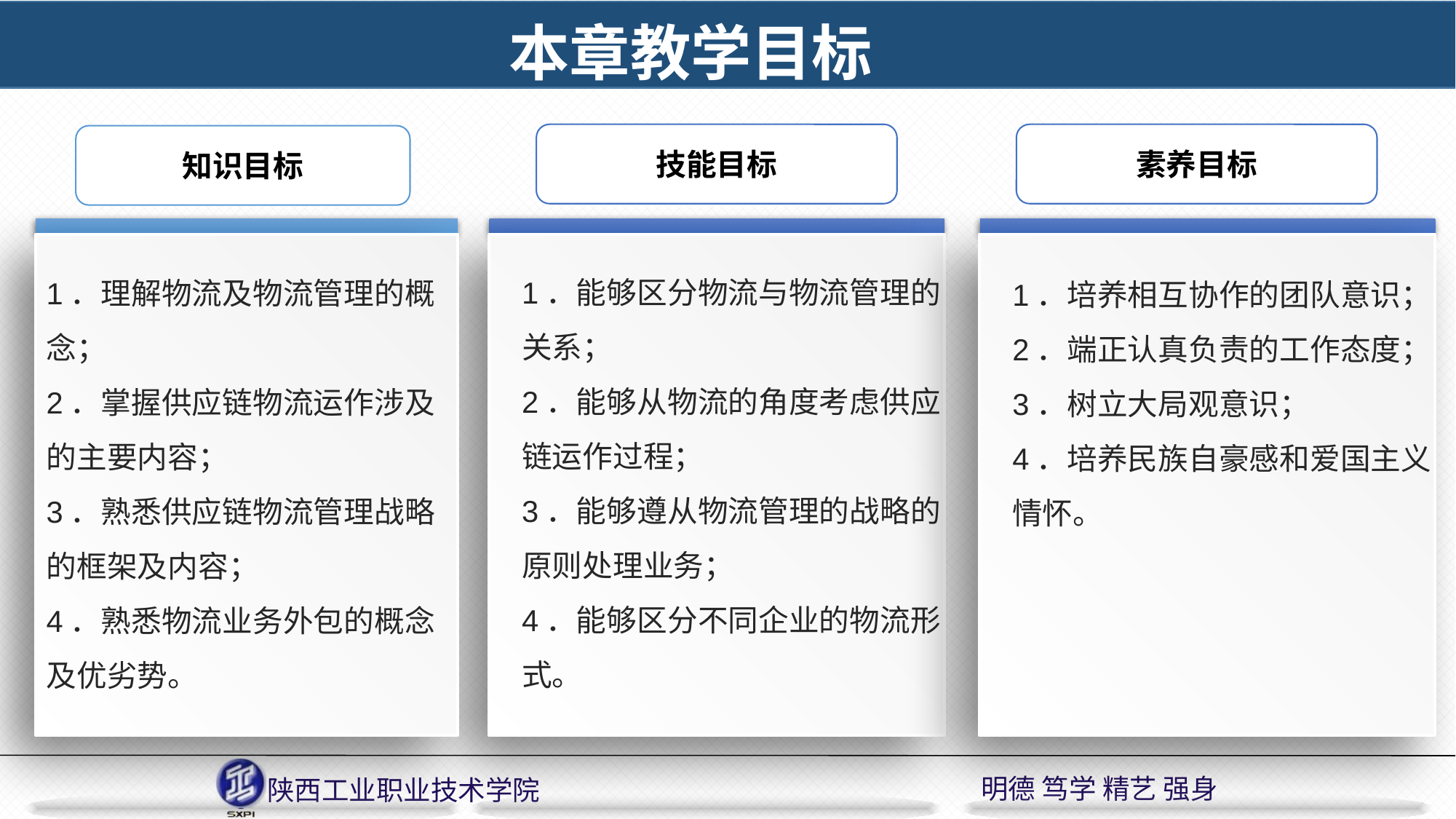

本章教学目标
技能目标

1．能够区分物流与物流管理的关系；
2．能够从物流的角度考虑供应链运作过程；
3．能够遵从物流管理的战略的原则处理业务；
4．能够区分不同企业的物流形式。

素养目标

1．培养相互协作的团队意识；
2．端正认真负责的工作态度；
3．树立大局观意识；
4．培养民族自豪感和爱国主义情怀。

知识目标

1．理解物流及物流管理的概念；
2．掌握供应链物流运作涉及的主要内容；
3．熟悉供应链物流管理战略的框架及内容；
4．熟悉物流业务外包的概念及优劣势。